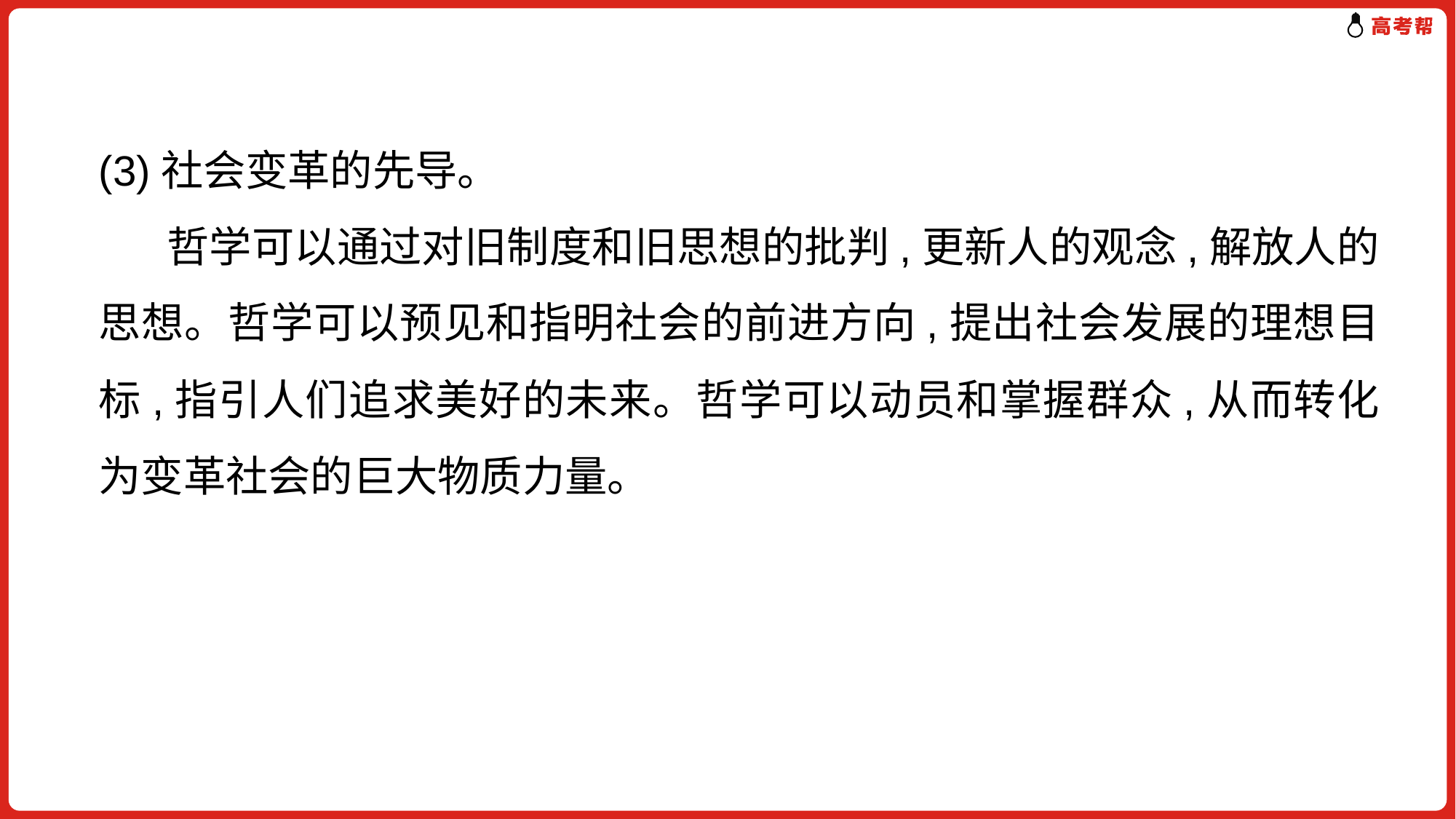

(3)社会变革的先导。
      哲学可以通过对旧制度和旧思想的批判,更新人的观念,解放人的思想。哲学可以预见和指明社会的前进方向,提出社会发展的理想目标,指引人们追求美好的未来。哲学可以动员和掌握群众,从而转化为变革社会的巨大物质力量。